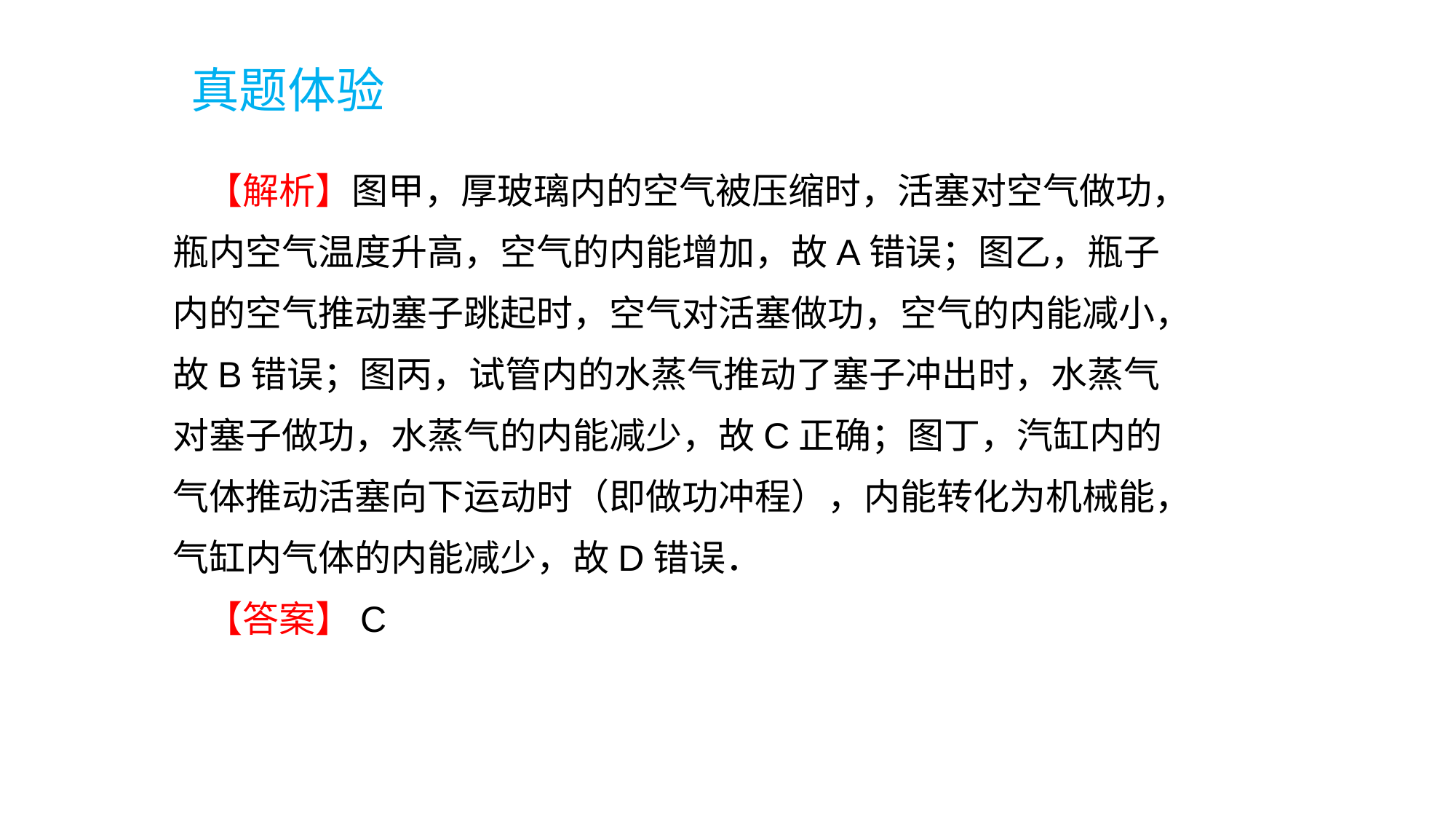

真题体验
   【解析】图甲，厚玻璃内的空气被压缩时，活塞对空气做功，瓶内空气温度升高，空气的内能增加，故A错误；图乙，瓶子内的空气推动塞子跳起时，空气对活塞做功，空气的内能减小，故B错误；图丙，试管内的水蒸气推动了塞子冲出时，水蒸气对塞子做功，水蒸气的内能减少，故C正确；图丁，汽缸内的气体推动活塞向下运动时（即做功冲程），内能转化为机械能，气缸内气体的内能减少，故D错误．
   【答案】C